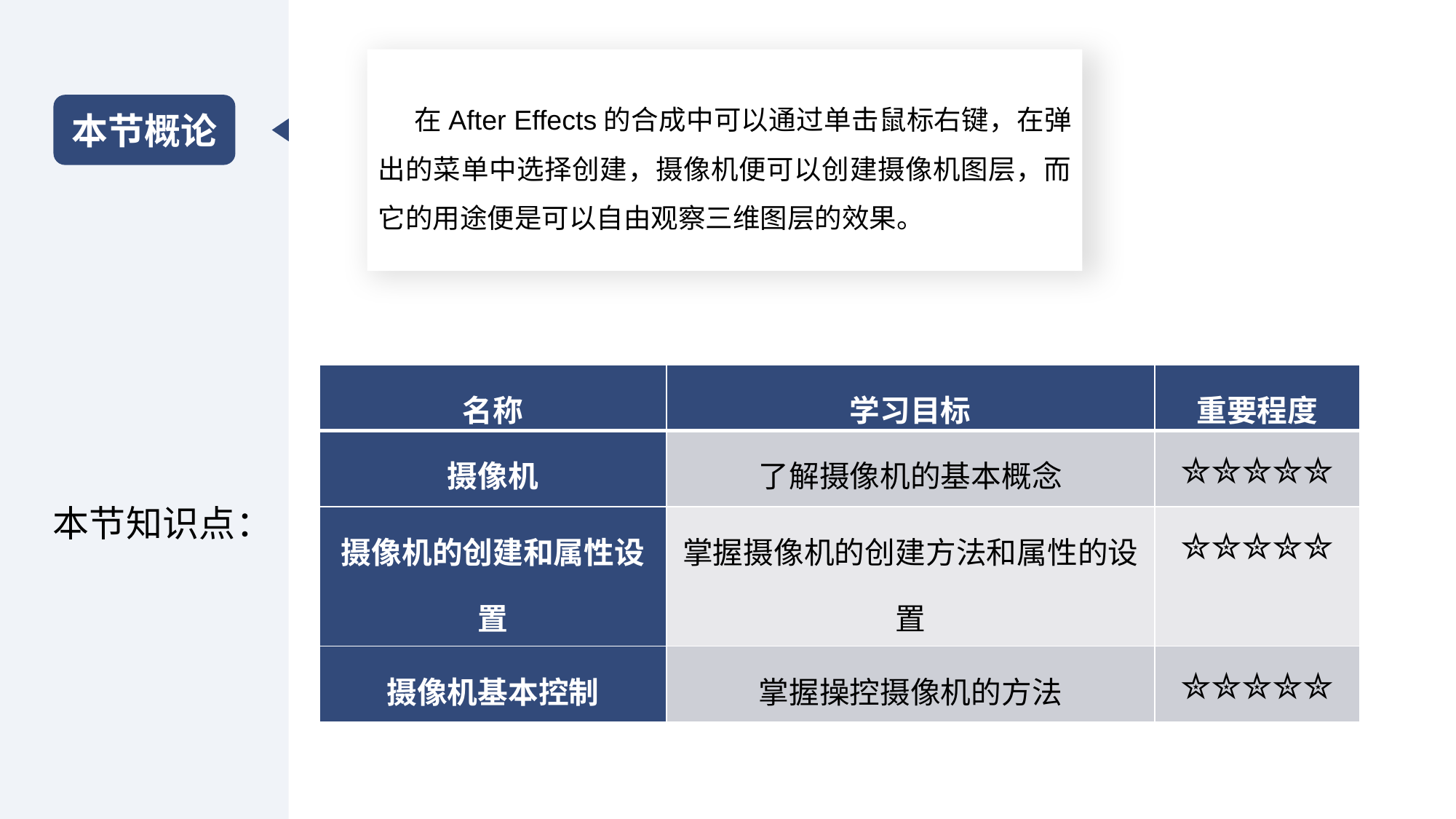

在After Effects的合成中可以通过单击鼠标右键，在弹出的菜单中选择创建，摄像机便可以创建摄像机图层，而它的用途便是可以自由观察三维图层的效果。
本节概论

| 名称 | 学习目标 | 重要程度 |
| --- | --- | --- |
| 摄像机 | 了解摄像机的基本概念 | ✮✮✮✮✮ |
| 摄像机的创建和属性设置 | 掌握摄像机的创建方法和属性的设置 | ✮✮✮✮✮ |
| 摄像机基本控制 | 掌握操控摄像机的方法 | ✮✮✮✮✮ |
本节知识点：